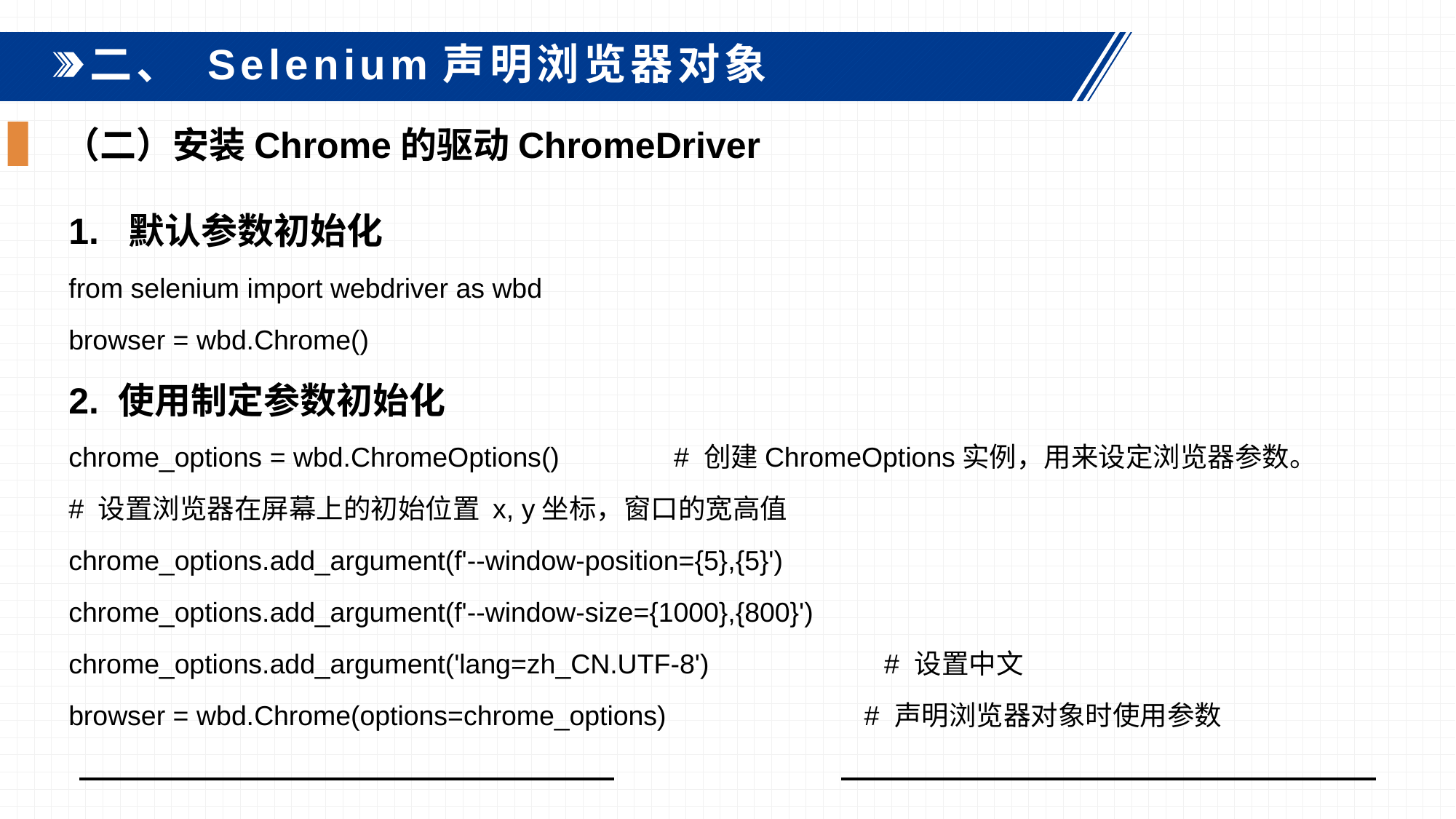

二、 Selenium声明浏览器对象
（二）安装Chrome的驱动ChromeDriver

1.  默认参数初始化
from selenium import webdriver as wbd
browser = wbd.Chrome()
2. 使用制定参数初始化
chrome_options = wbd.ChromeOptions()               # 创建ChromeOptions实例，用来设定浏览器参数。
# 设置浏览器在屏幕上的初始位置 x, y坐标，窗口的宽高值
chrome_options.add_argument(f'--window-position={5},{5}')
chrome_options.add_argument(f'--window-size={1000},{800}')
chrome_options.add_argument('lang=zh_CN.UTF-8')                       # 设置中文
browser = wbd.Chrome(options=chrome_options)                          # 声明浏览器对象时使用参数